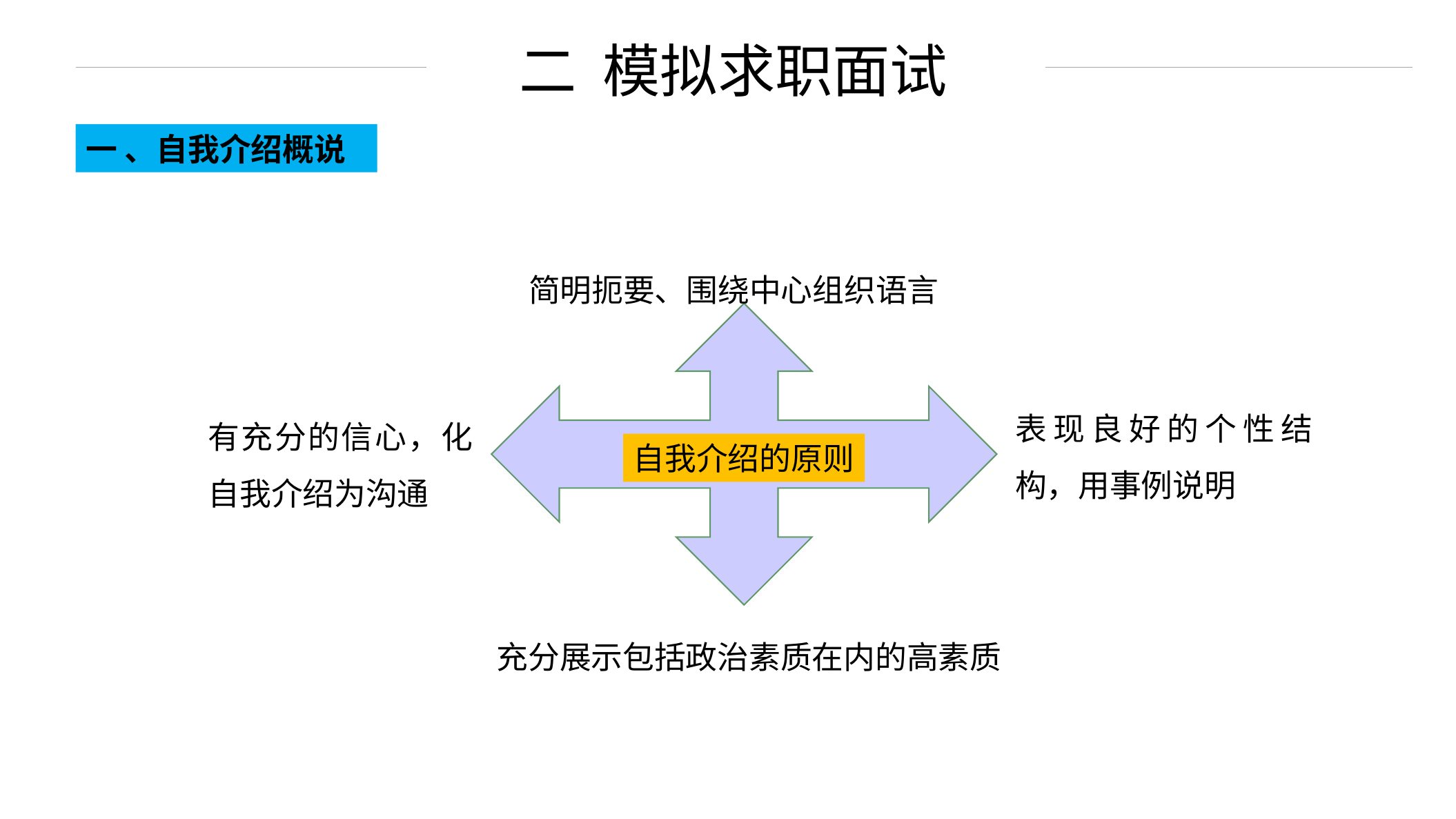

二  模拟求职面试
一 、自我介绍概说
简明扼要、围绕中心组织语言

表现良好的个性结构，用事例说明
有充分的信心，化自我介绍为沟通
自我介绍的原则
充分展示包括政治素质在内的高素质